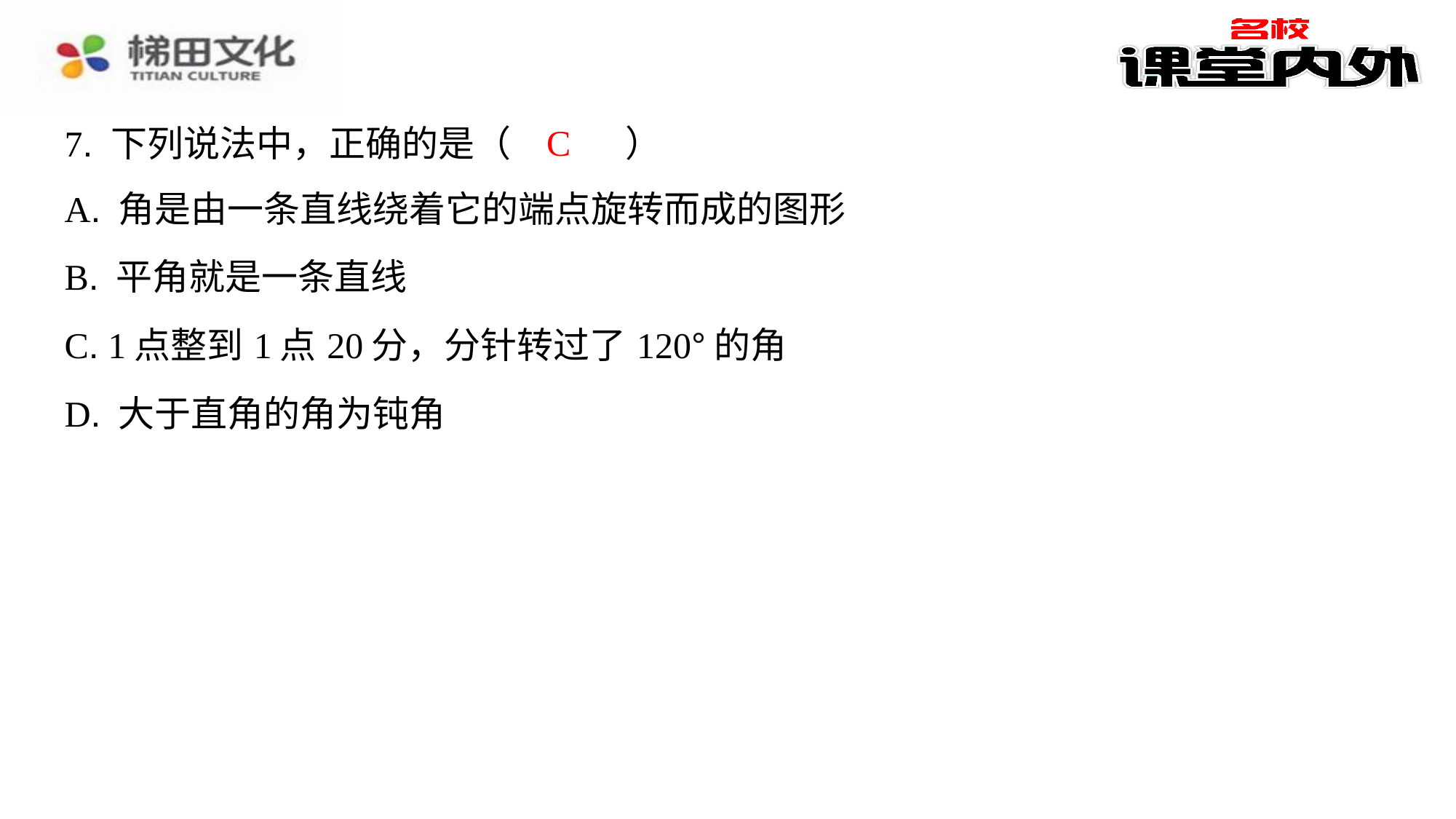

C
7. 下列说法中，正确的是（　C　）
| A. 角是由一条直线绕着它的端点旋转而成的图形 |
| --- |
| B. 平角就是一条直线 |
| C. 1点整到1点20分，分针转过了120°的角 |
| D. 大于直角的角为钝角 |